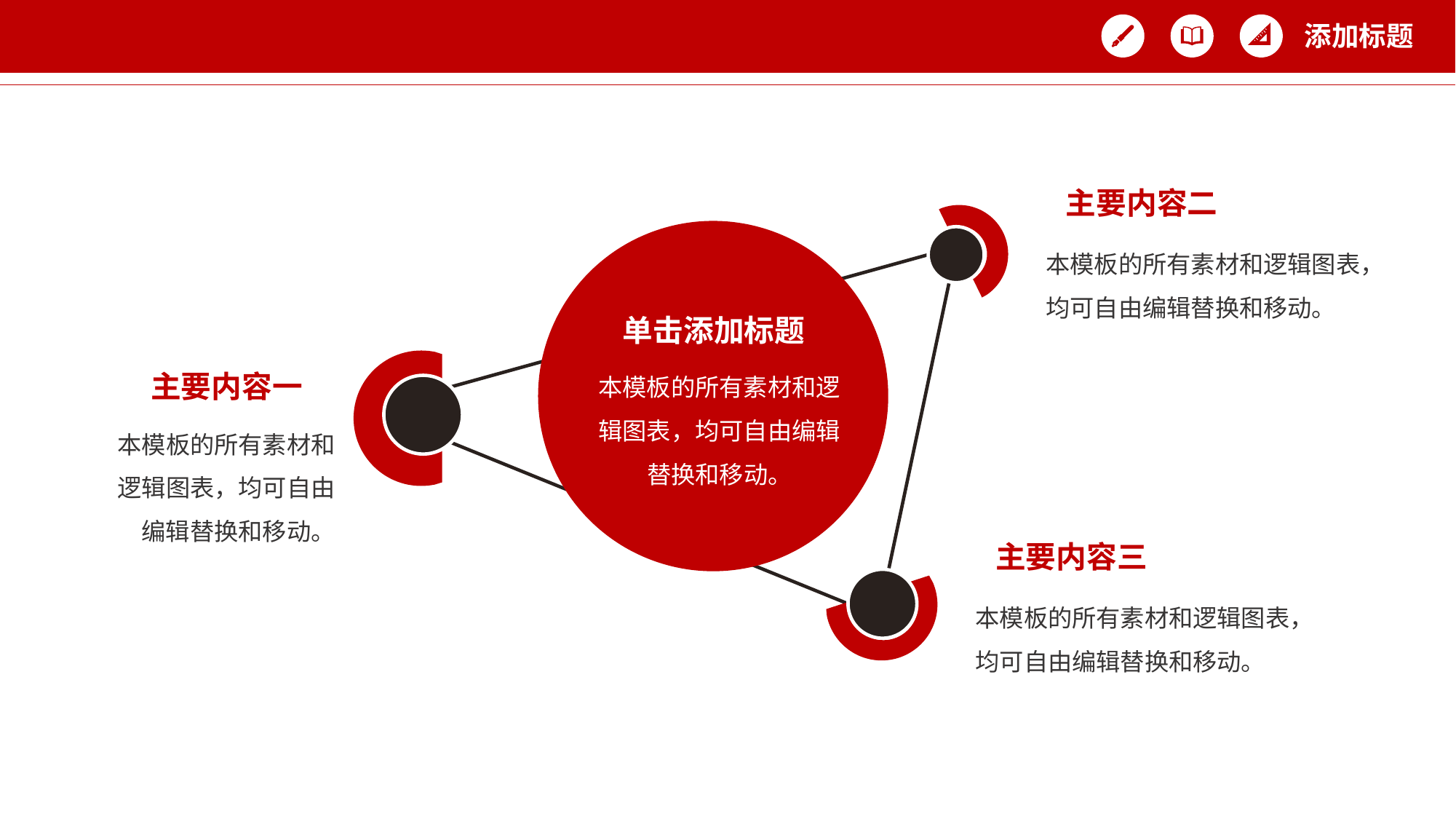

添加标题

主要内容二

本模板的所有素材和逻辑图表，均可自由编辑替换和移动。
单击添加标题

本模板的所有素材和逻辑图表，均可自由编辑替换和移动。
主要内容一

本模板的所有素材和逻辑图表，均可自由编辑替换和移动。
主要内容三

本模板的所有素材和逻辑图表，均可自由编辑替换和移动。